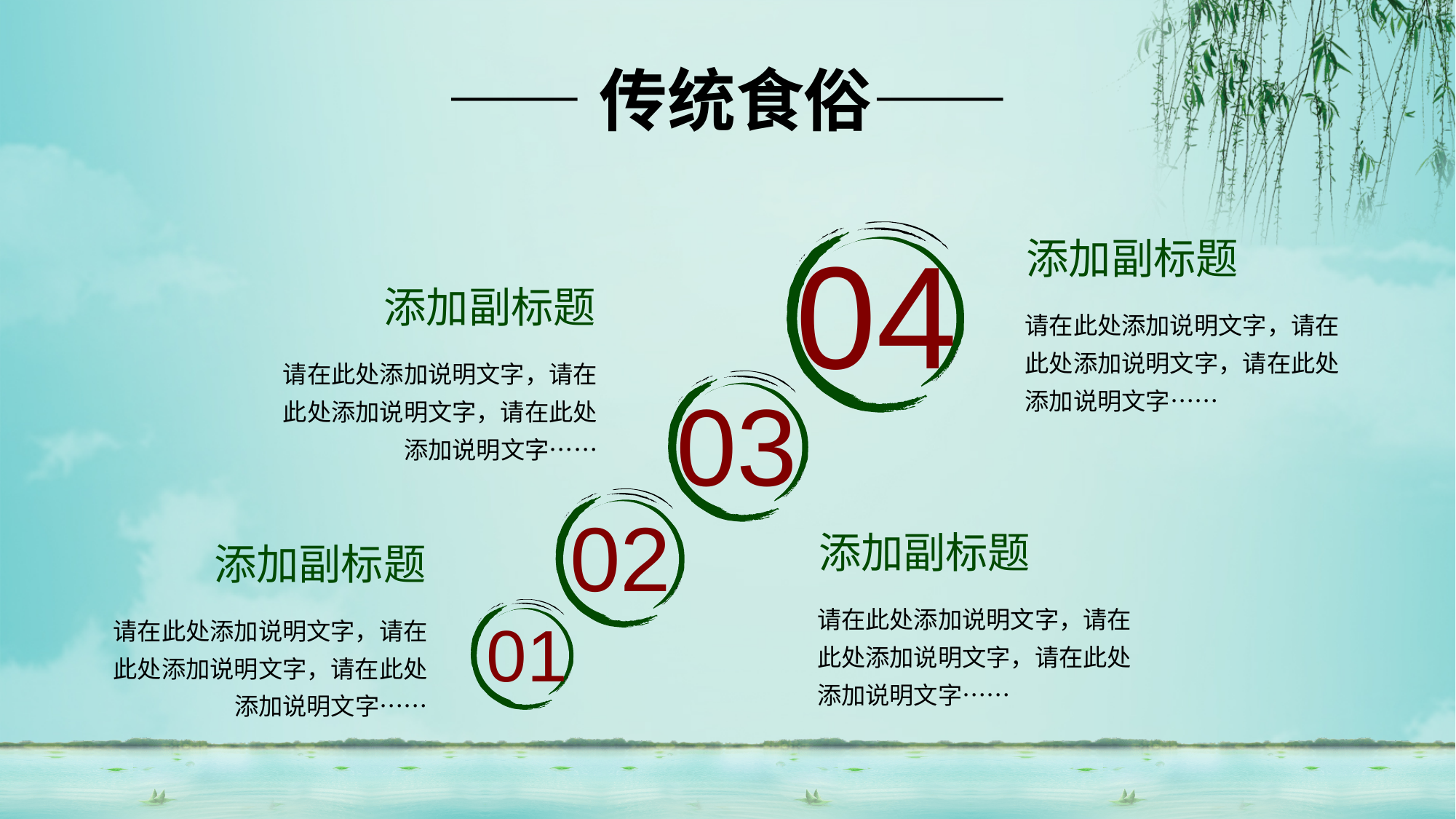

——传统食俗——
04

添加副标题
请在此处添加说明文字，请在此处添加说明文字，请在此处添加说明文字……
添加副标题
请在此处添加说明文字，请在此处添加说明文字，请在此处添加说明文字……

03

02
添加副标题
请在此处添加说明文字，请在此处添加说明文字，请在此处添加说明文字……
添加副标题
请在此处添加说明文字，请在此处添加说明文字，请在此处添加说明文字……

01